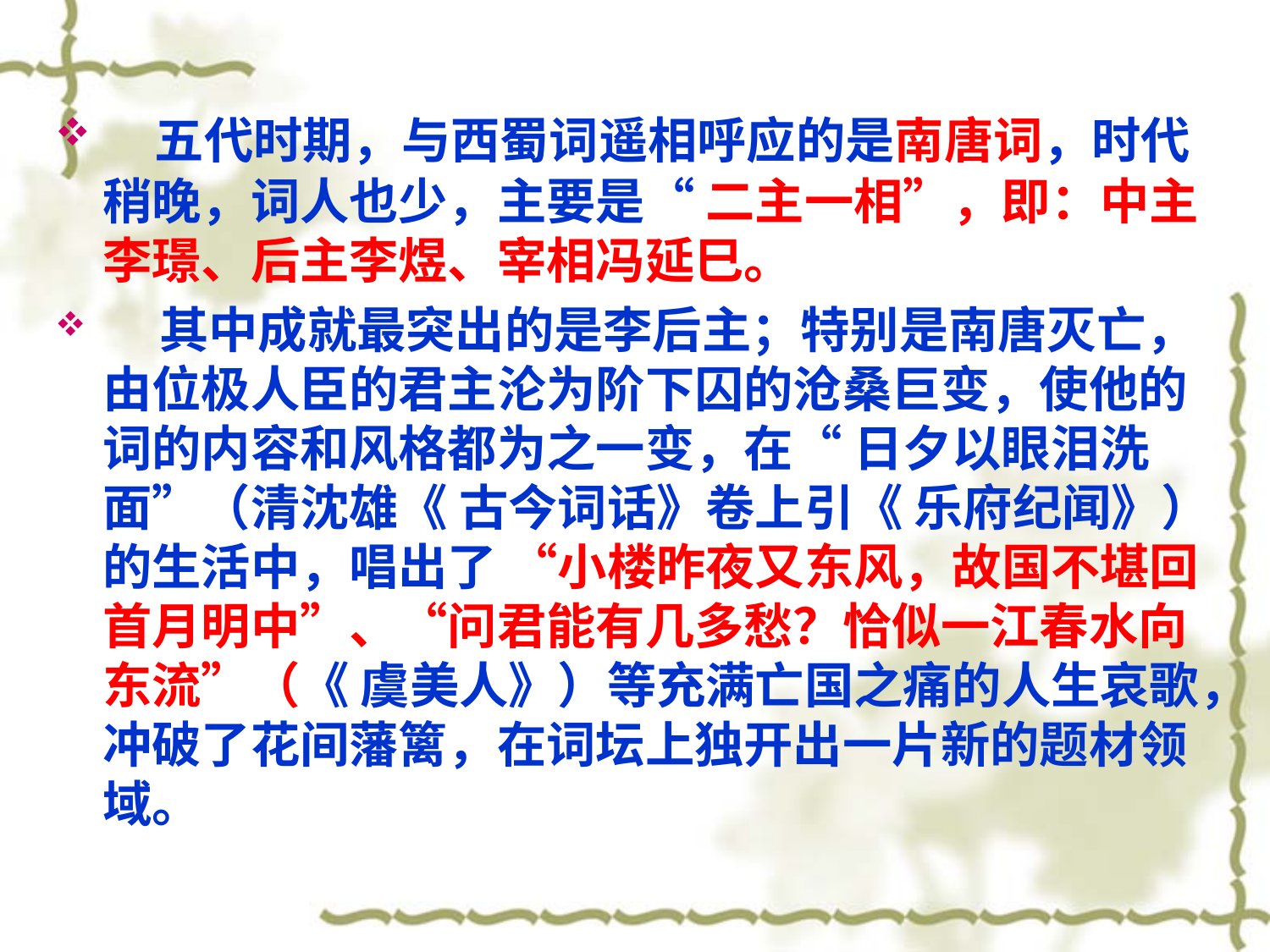

#
   五代时期，与西蜀词遥相呼应的是南唐词，时代稍晚，词人也少，主要是“ 二主一相”，即：中主李璟、后主李煜、宰相冯延巳。
    其中成就最突出的是李后主；特别是南唐灭亡，由位极人臣的君主沦为阶下囚的沧桑巨变，使他的词的内容和风格都为之一变，在“ 日夕以眼泪洗面”（清沈雄《 古今词话》卷上引《 乐府纪闻》）的生活中，唱出了 “小楼昨夜又东风，故国不堪回首月明中”、“问君能有几多愁？恰似一江春水向东流”（《 虞美人》）等充满亡国之痛的人生哀歌，冲破了花间藩篱，在词坛上独开出一片新的题材领域。